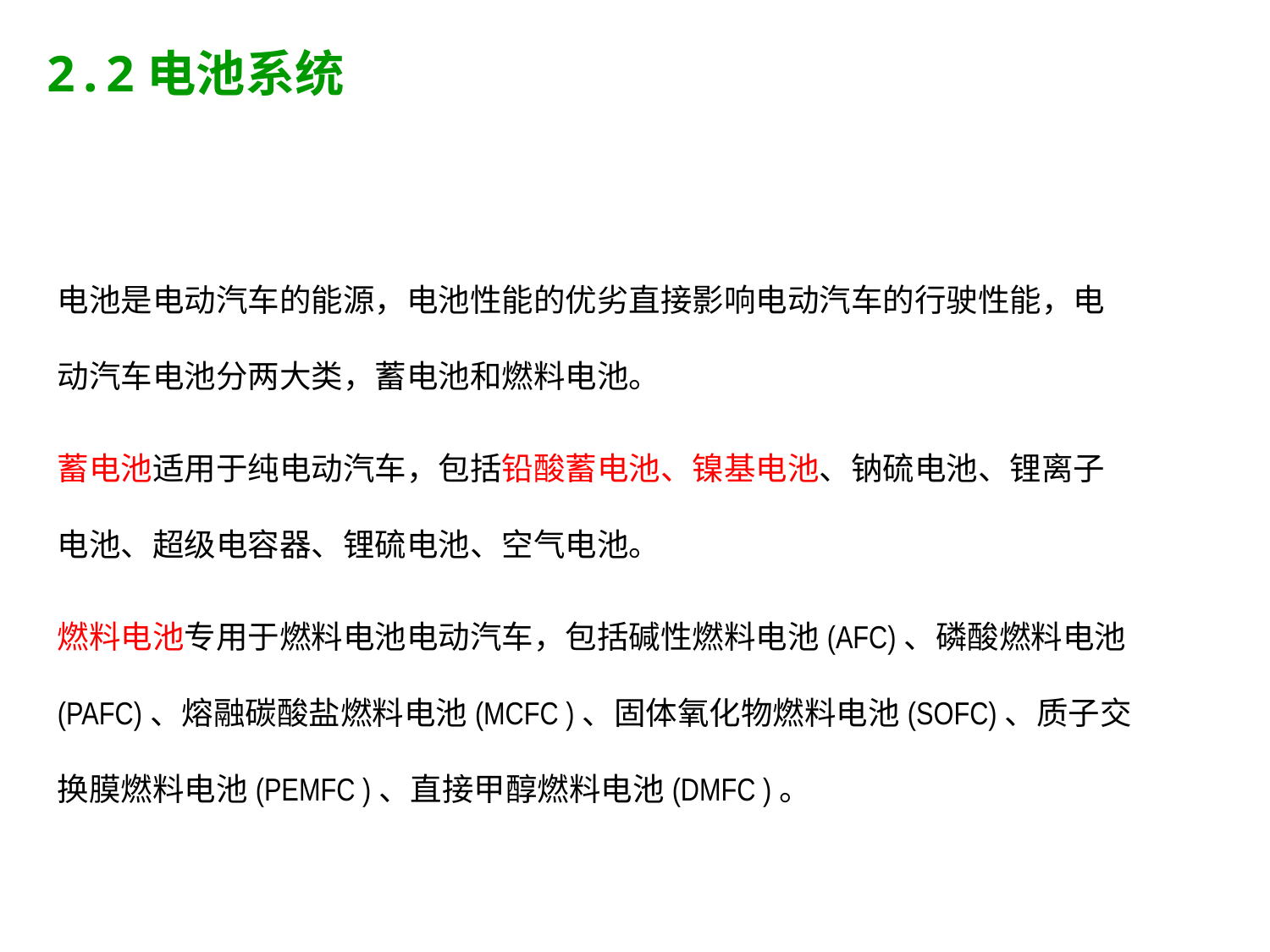

2.2电池系统
电池是电动汽车的能源，电池性能的优劣直接影响电动汽车的行驶性能，电动汽车电池分两大类，蓄电池和燃料电池。
蓄电池适用于纯电动汽车，包括铅酸蓄电池、镍基电池、钠硫电池、锂离子电池、超级电容器、锂硫电池、空气电池。
燃料电池专用于燃料电池电动汽车，包括碱性燃料电池(AFC)、磷酸燃料电池(PAFC)、熔融碳酸盐燃料电池(MCFC )、固体氧化物燃料电池(SOFC)、质子交换膜燃料电池(PEMFC )、直接甲醇燃料电池(DMFC )。